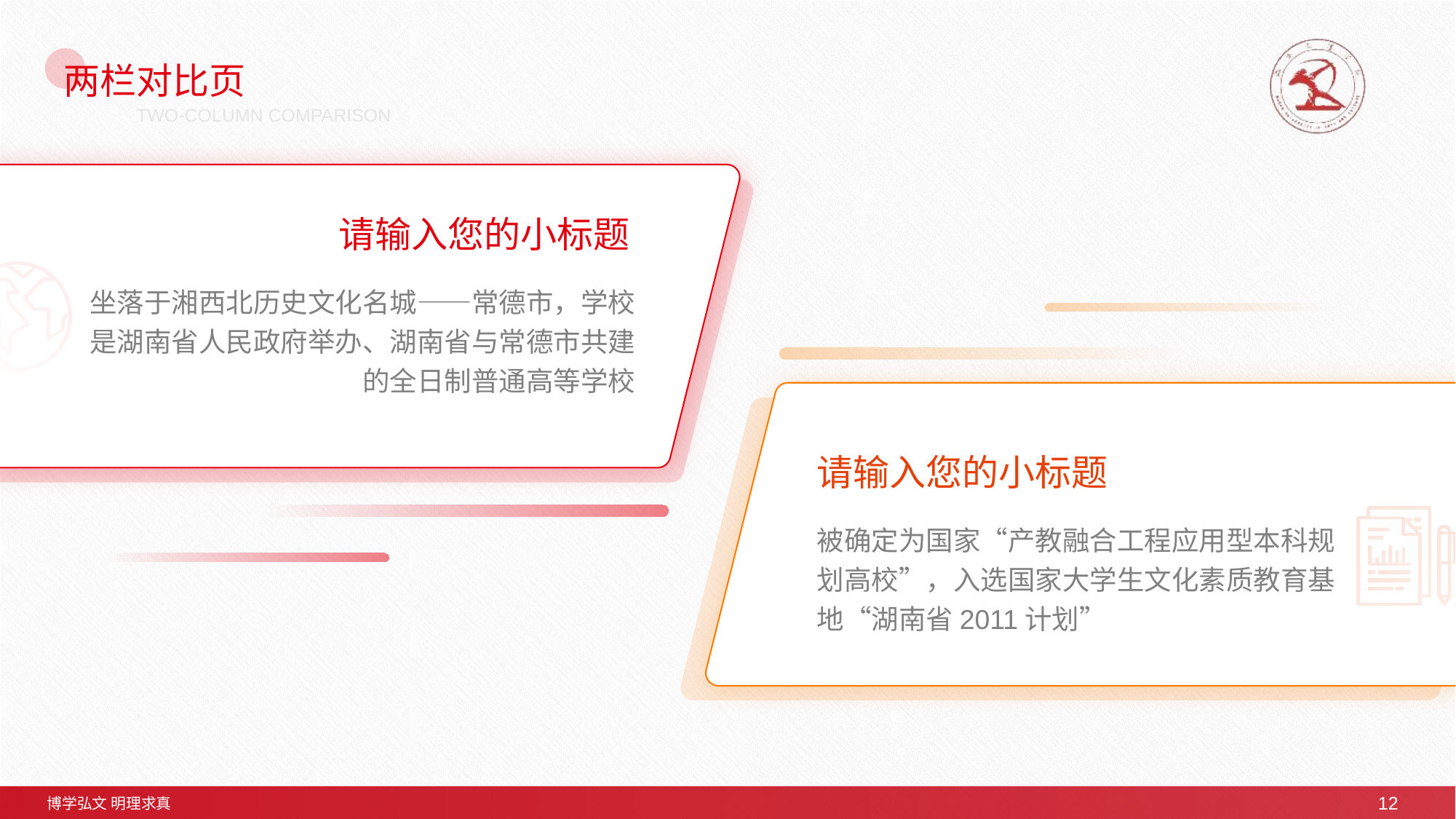

# 两栏对比页
TWO-COLUMN COMPARISON

请输入您的小标题

坐落于湘西北历史文化名城——常德市，学校是湖南省人民政府举办、湖南省与常德市共建的全日制普通高等学校

请输入您的小标题

被确定为国家“产教融合工程应用型本科规划高校”，入选国家大学生文化素质教育基地“湖南省2011计划”